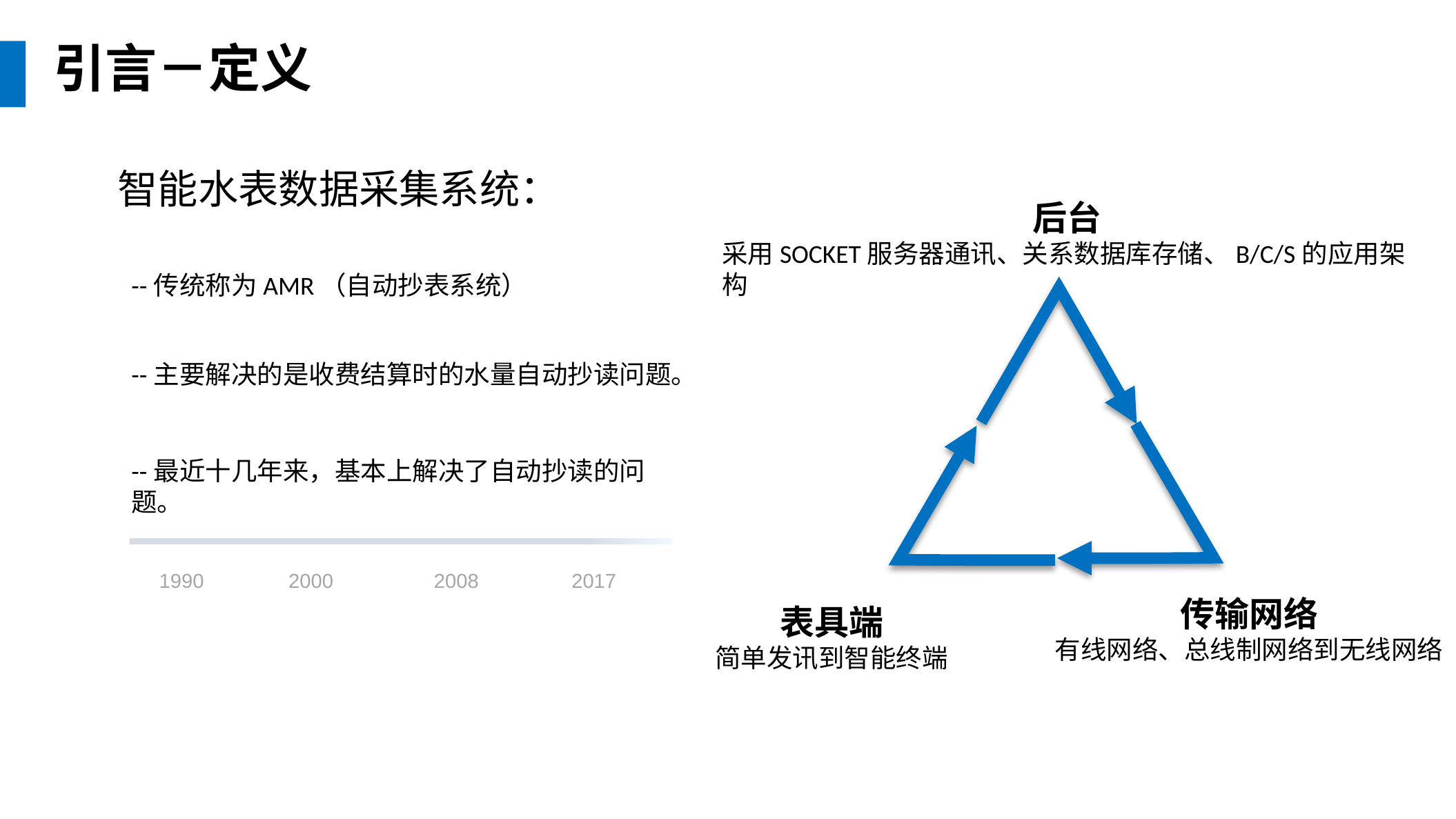

引言－定义

智能水表数据采集系统：
后台
采用SOCKET服务器通讯、关系数据库存储、B/C/S的应用架构
--传统称为AMR（自动抄表系统）

--主要解决的是收费结算时的水量自动抄读问题。
--最近十几年来，基本上解决了自动抄读的问题。

1990
2000
2008
2017
传输网络
有线网络、总线制网络到无线网络
表具端
简单发讯到智能终端